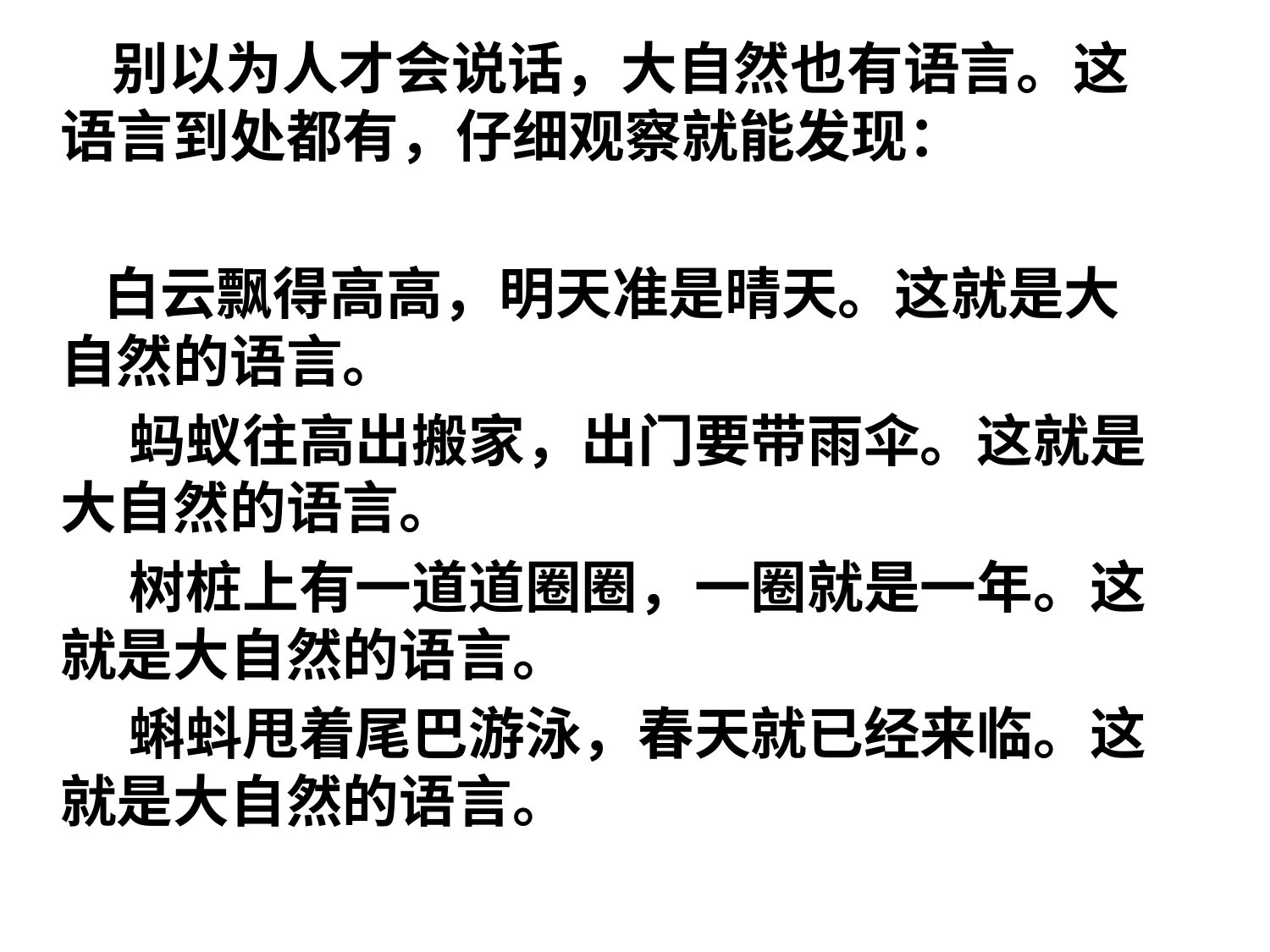

别以为人才会说话，大自然也有语言。这语言到处都有，仔细观察就能发现：

      白云飘得高高，明天准是晴天。这就是大自然的语言。
        蚂蚁往高出搬家，出门要带雨伞。这就是大自然的语言。
        树桩上有一道道圈圈，一圈就是一年。这就是大自然的语言。
        蝌蚪甩着尾巴游泳，春天就已经来临。这就是大自然的语言。